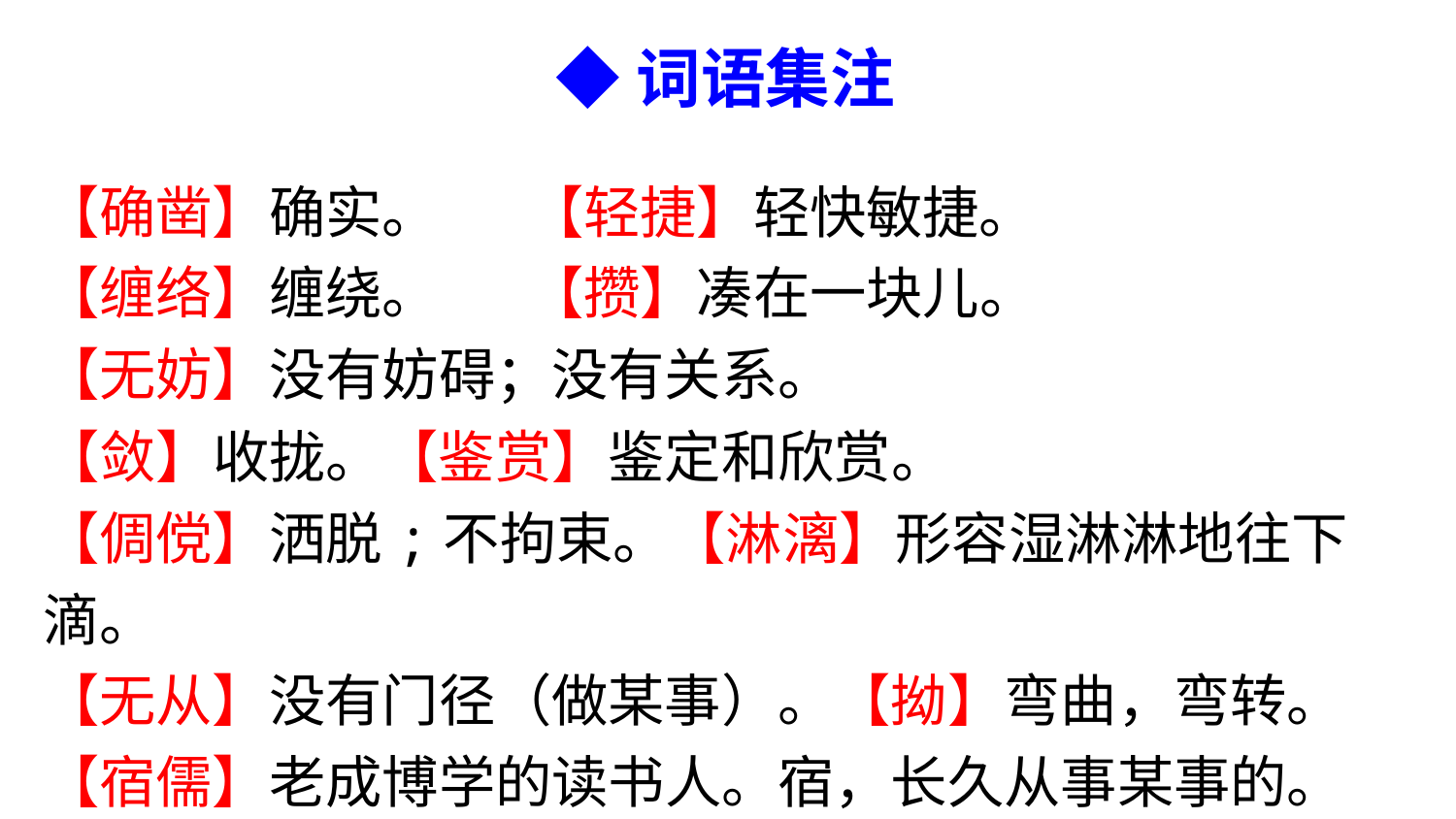

◆词语集注
【确凿】确实。       【轻捷】轻快敏捷。
【缠络】缠绕。       【攒】凑在一块儿。
【无妨】没有妨碍；没有关系。
【敛】收拢。【鉴赏】鉴定和欣赏。
【倜傥】洒脱;不拘束。【淋漓】形容湿淋淋地往下滴。
【无从】没有门径（做某事）。【拗】弯曲，弯转。
【宿儒】老成博学的读书人。宿，长久从事某事的。